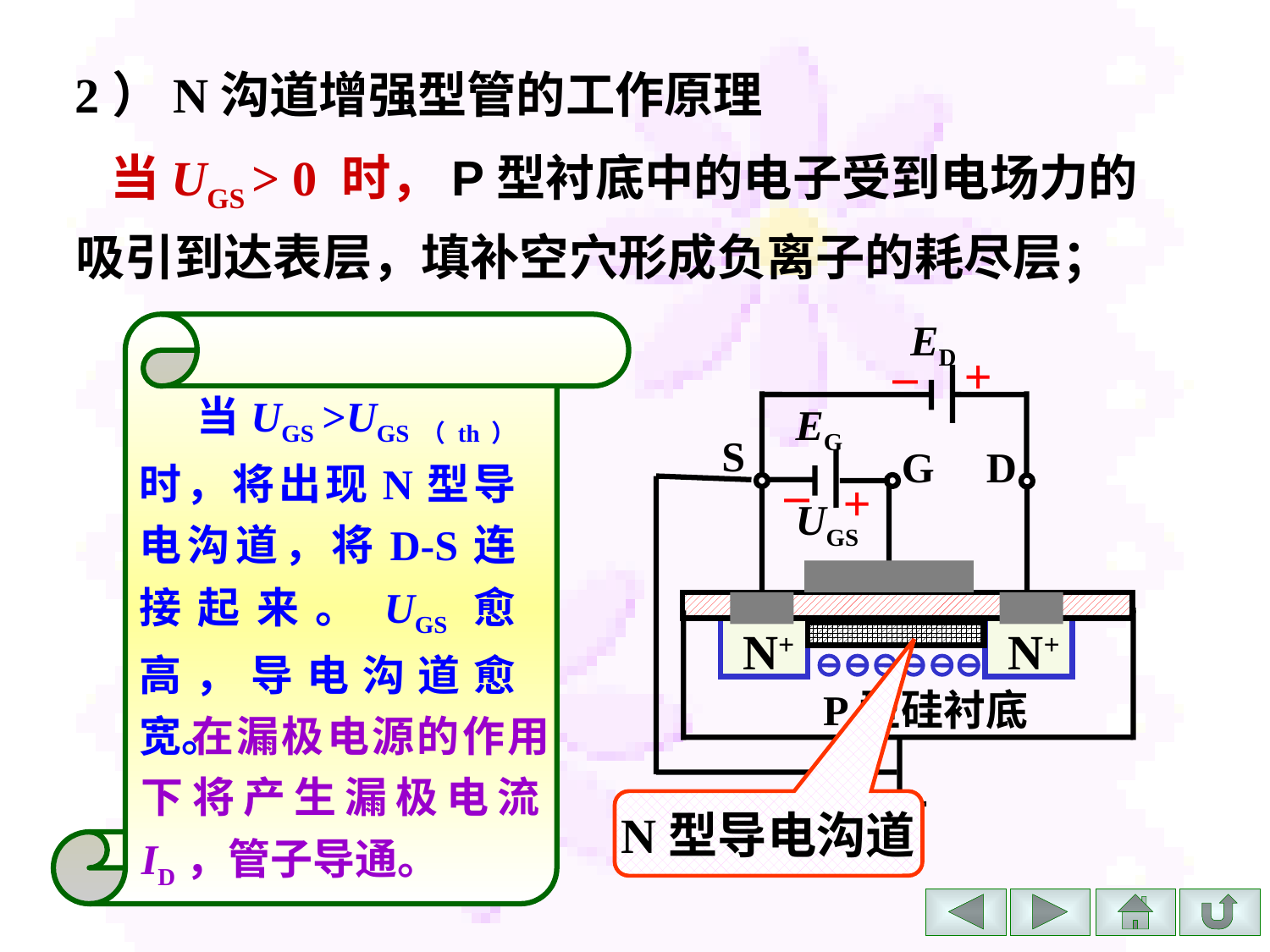

2）N沟道增强型管的工作原理
  当UGS > 0 时，P型衬底中的电子受到电场力的吸引到达表层，填补空穴形成负离子的耗尽层；
ED
–
+

EG

S
G
D

–
+

UGS

N+
N+
P型硅衬底

    当UGS >UGS（th）时，将出现N型导电沟道，将D-S连接起来。UGS愈高，导电沟道愈宽。

   在漏极电源的作用下将产生漏极电流ID，管子导通。
N型导电沟道